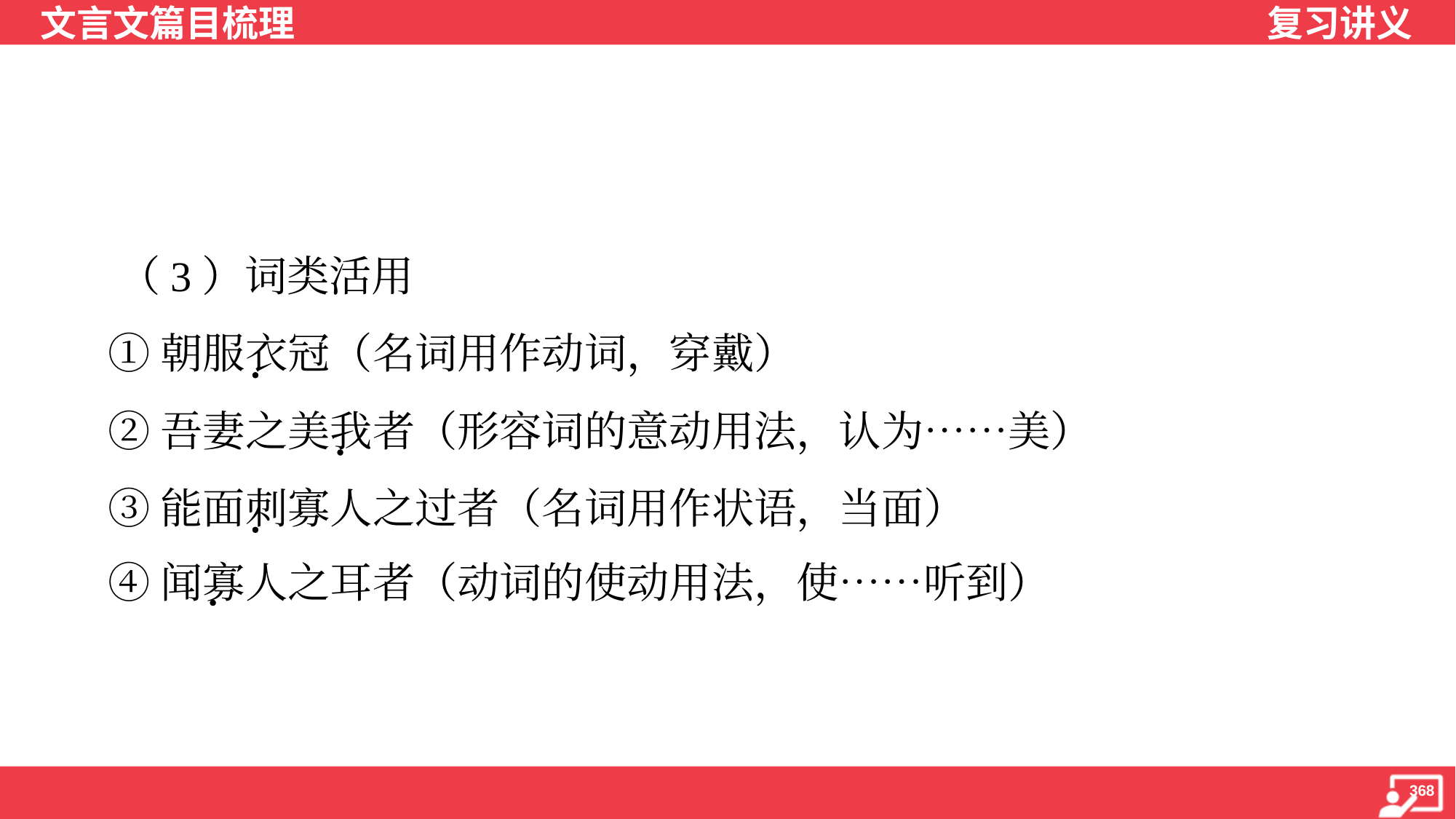

（3）词类活用
    ①朝服衣冠（名词用作动词，穿戴）
    ②吾妻之美我者（形容词的意动用法，认为……美）
    ③能面刺寡人之过者（名词用作状语，当面）
    ④闻寡人之耳者（动词的使动用法，使……听到）